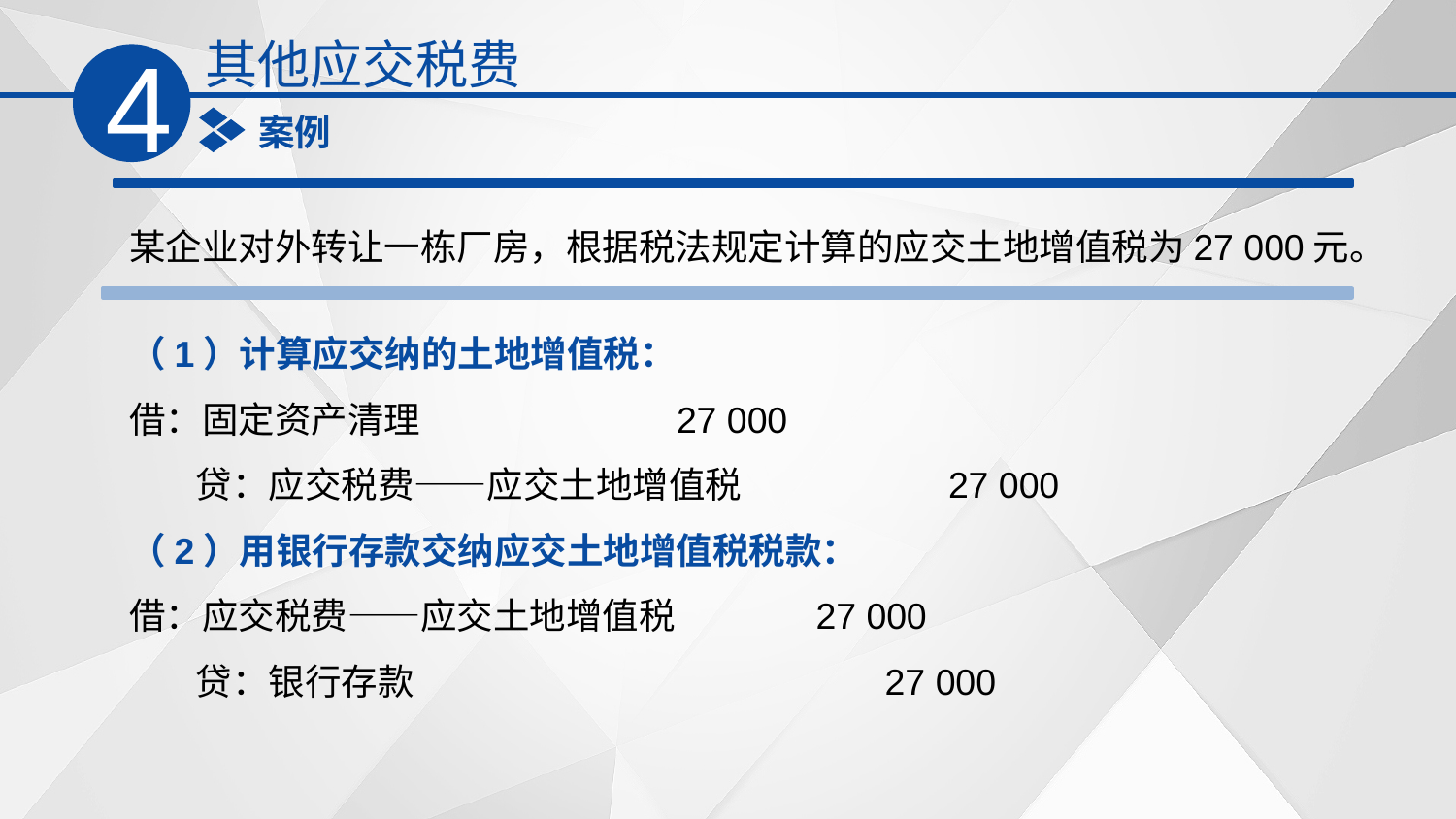

其他应交税费
4

案例

某企业对外转让一栋厂房，根据税法规定计算的应交土地增值税为27 000元。

（1）计算应交纳的土地增值税：
借：固定资产清理                              27 000
       贷：应交税费——应交土地增值税                        27 000
（2）用银行存款交纳应交土地增值税税款：
借：应交税费——应交土地增值税                27 000
       贷：银行存款                                                        27 000